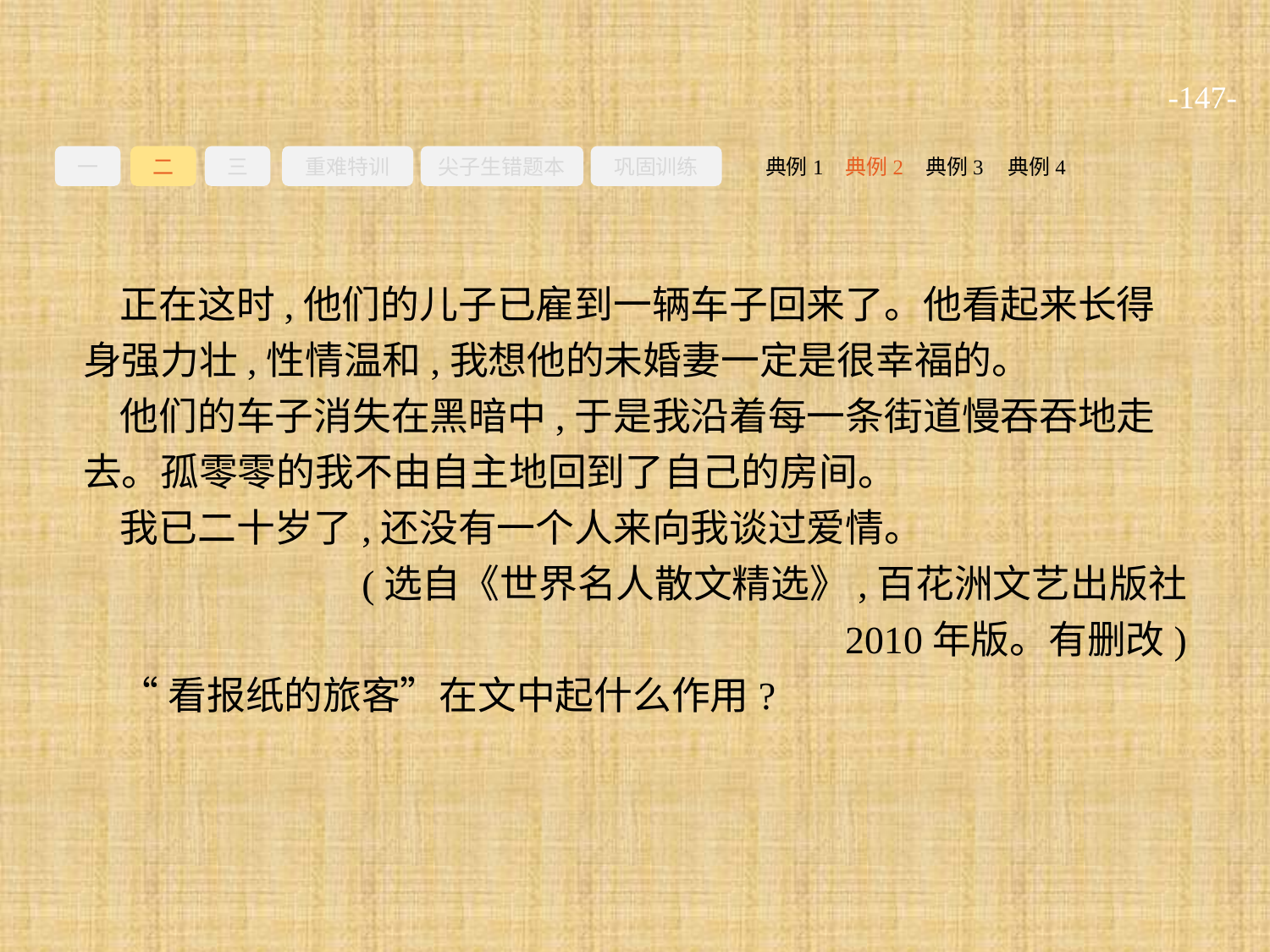

-147-
一
二
三
重难特训
尖子生错题本
巩固训练
典例3
典例2
典例4
典例1
正在这时,他们的儿子已雇到一辆车子回来了。他看起来长得身强力壮,性情温和,我想他的未婚妻一定是很幸福的。
他们的车子消失在黑暗中,于是我沿着每一条街道慢吞吞地走去。孤零零的我不由自主地回到了自己的房间。
我已二十岁了,还没有一个人来向我谈过爱情。
(选自《世界名人散文精选》,百花洲文艺出版社
2010年版。有删改)
“看报纸的旅客”在文中起什么作用?